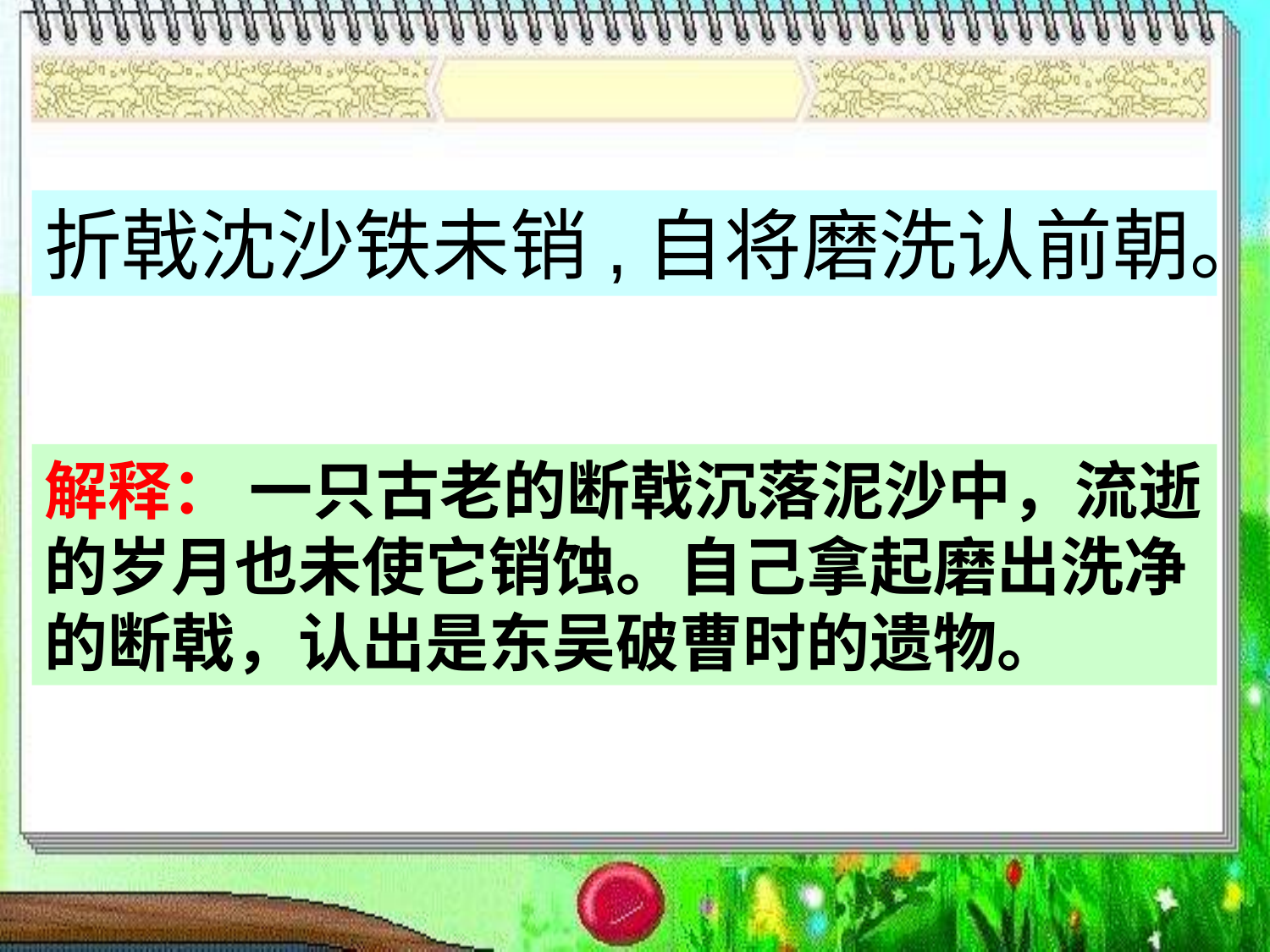

折戟沈沙铁未销,自将磨洗认前朝。
解释： 一只古老的断戟沉落泥沙中，流逝的岁月也未使它销蚀。自己拿起磨出洗净的断戟，认出是东吴破曹时的遗物。